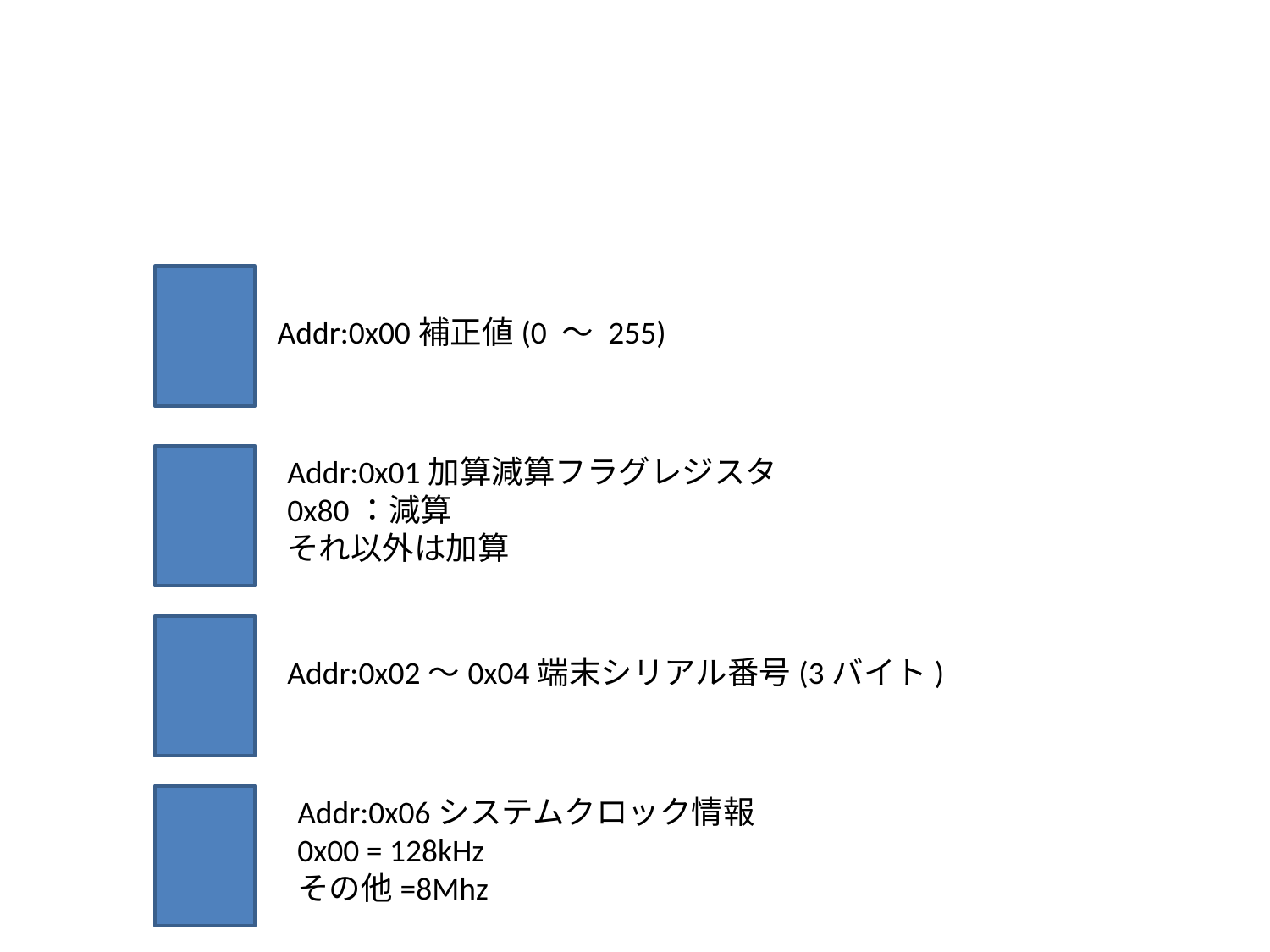

#

Addr:0x00補正値(0 ～ 255)

Addr:0x01加算減算フラグレジスタ
0x80：減算
それ以外は加算

Addr:0x02～0x04端末シリアル番号(3バイト)

Addr:0x06システムクロック情報
0x00 = 128kHz
その他=8Mhz